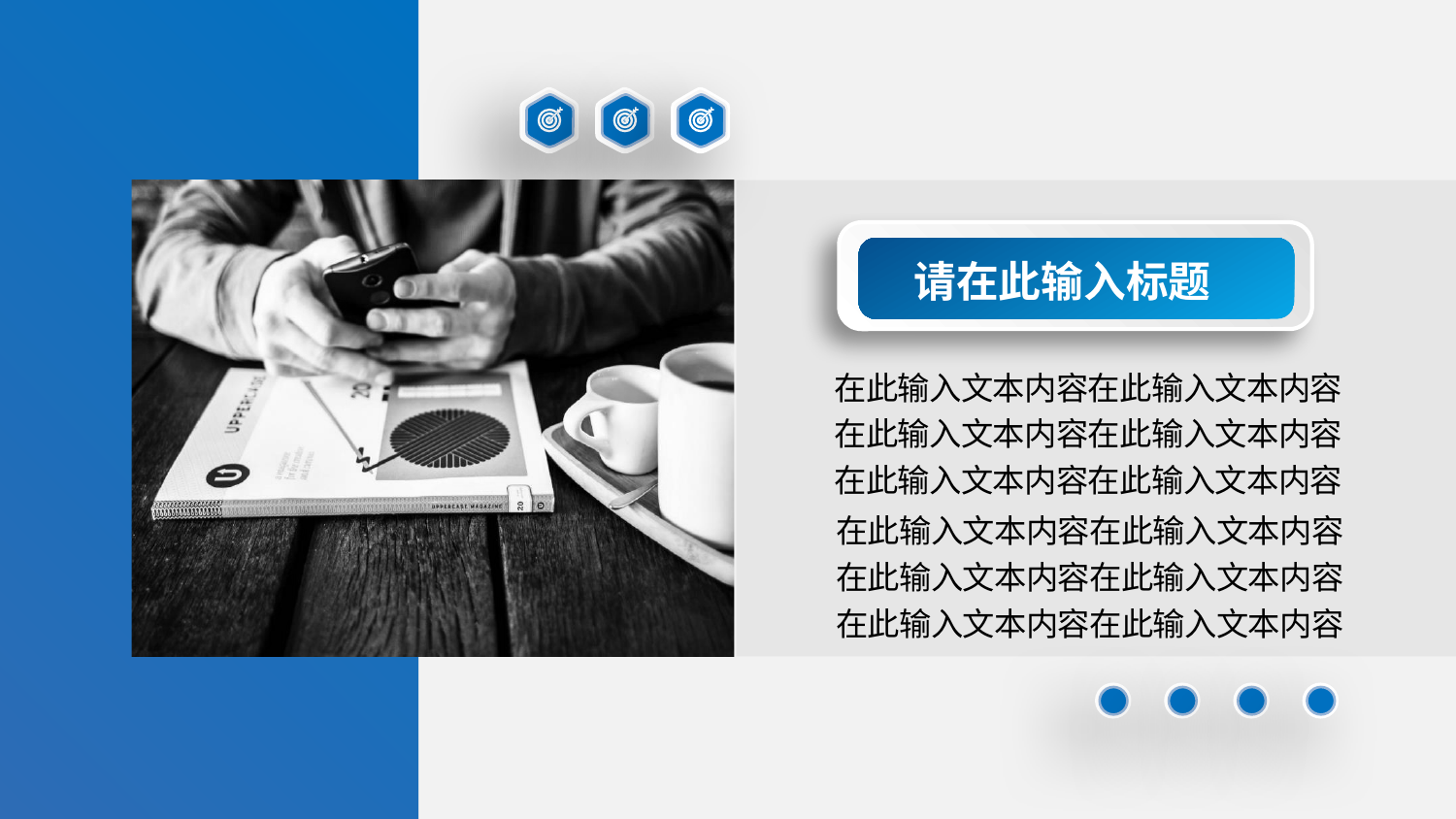

请在此输入标题
在此输入文本内容在此输入文本内容
在此输入文本内容在此输入文本内容
在此输入文本内容在此输入文本内容
在此输入文本内容在此输入文本内容
在此输入文本内容在此输入文本内容
在此输入文本内容在此输入文本内容